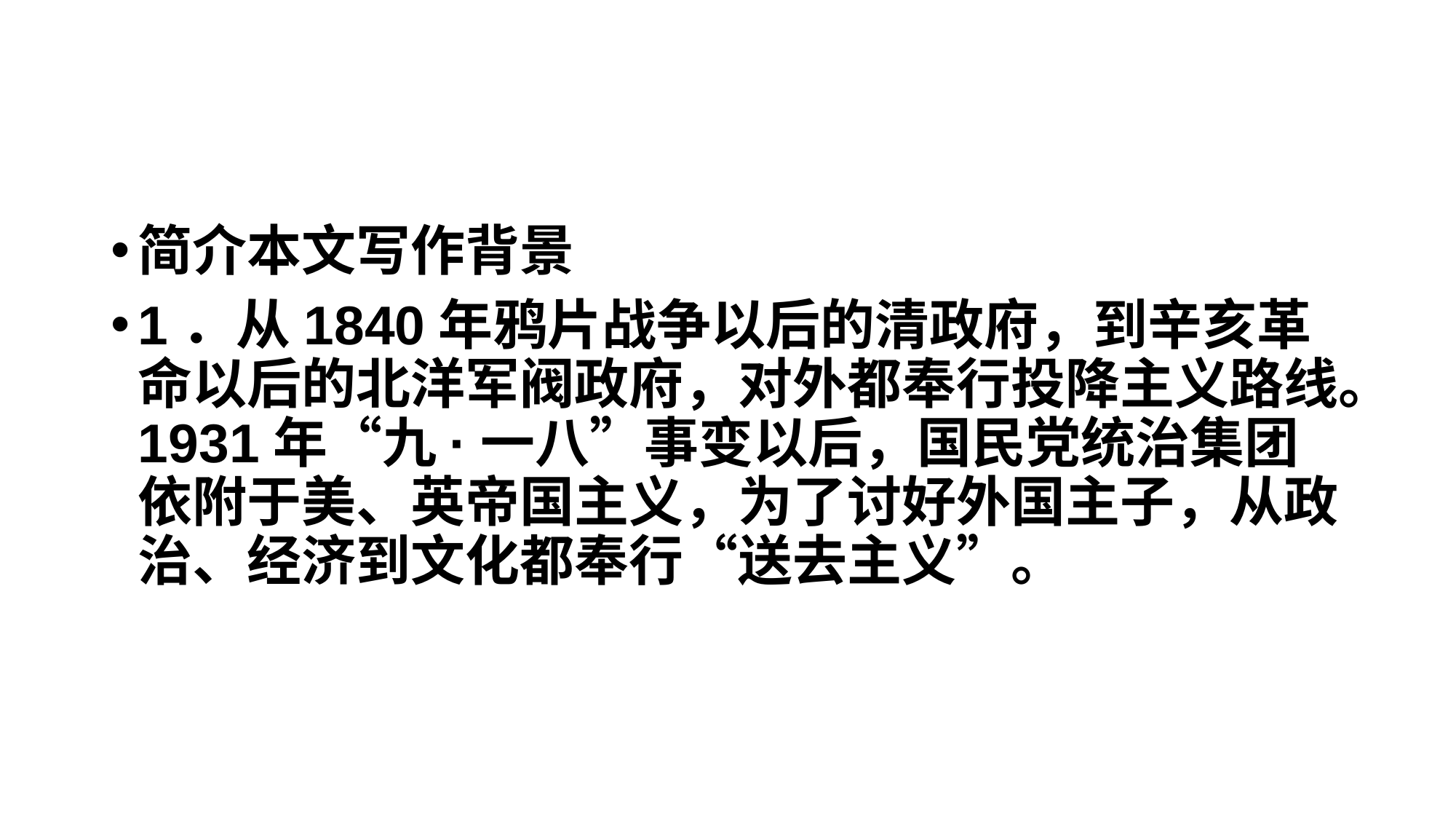

#
简介本文写作背景
1．从1840年鸦片战争以后的清政府，到辛亥革命以后的北洋军阀政府，对外都奉行投降主义路线。1931年“九·一八”事变以后，国民党统治集团依附于美、英帝国主义，为了讨好外国主子，从政治、经济到文化都奉行“送去主义”。